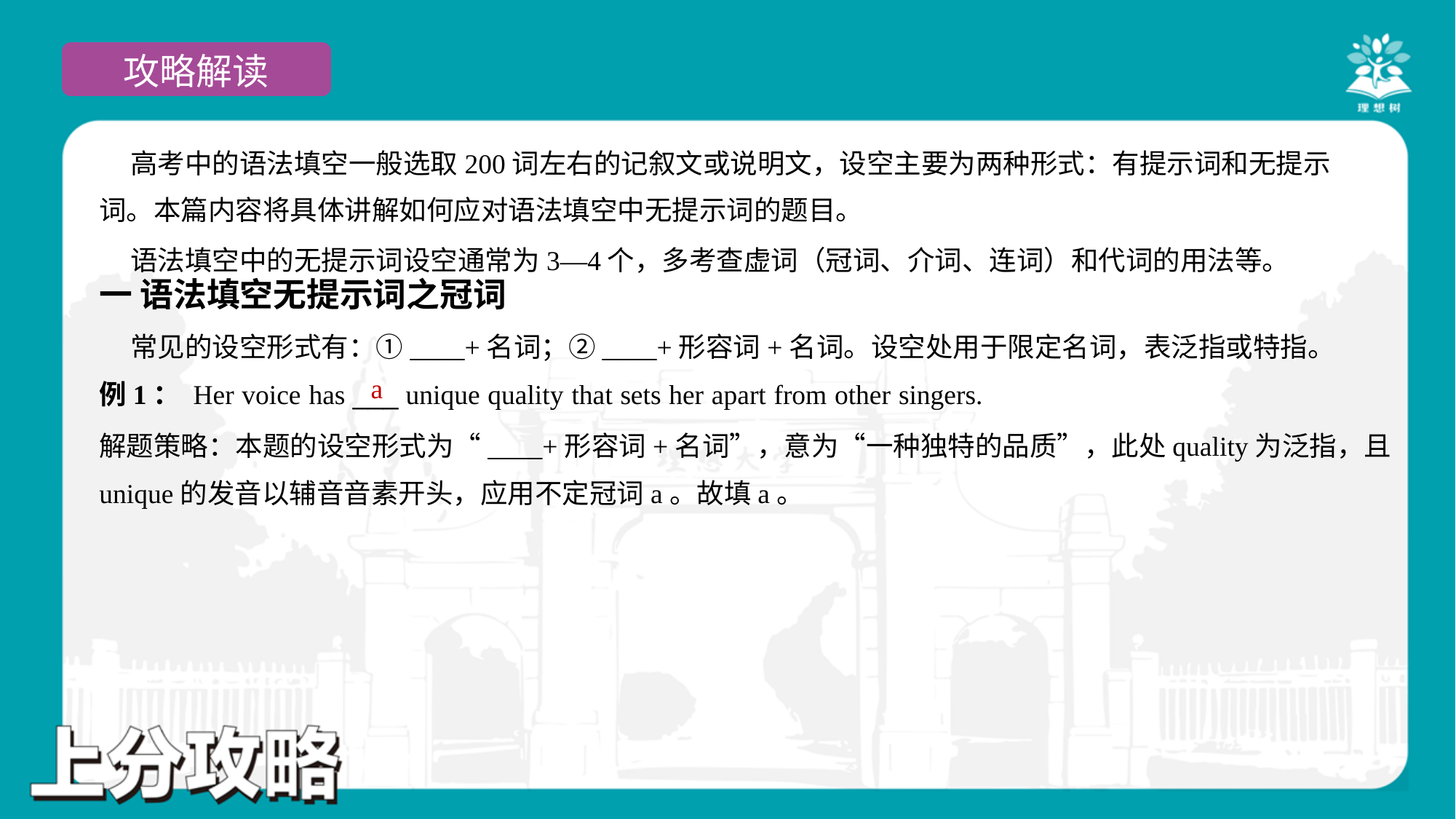

高考中的语法填空一般选取200词左右的记叙文或说明文，设空主要为两种形式：有提示词和无提示
词。本篇内容将具体讲解如何应对语法填空中无提示词的题目。
    语法填空中的无提示词设空通常为3—4个，多考查虚词（冠词、介词、连词）和代词的用法等。
一 语法填空无提示词之冠词
    常见的设空形式有：①____+名词；②____+形容词+名词。设空处用于限定名词，表泛指或特指。
例1： Her voice has ___ unique quality that sets her apart from other singers.
a
解题策略：本题的设空形式为“____+形容词+名词”，意为“一种独特的品质”，此处quality为泛指，且
unique的发音以辅音音素开头，应用不定冠词a。故填a。